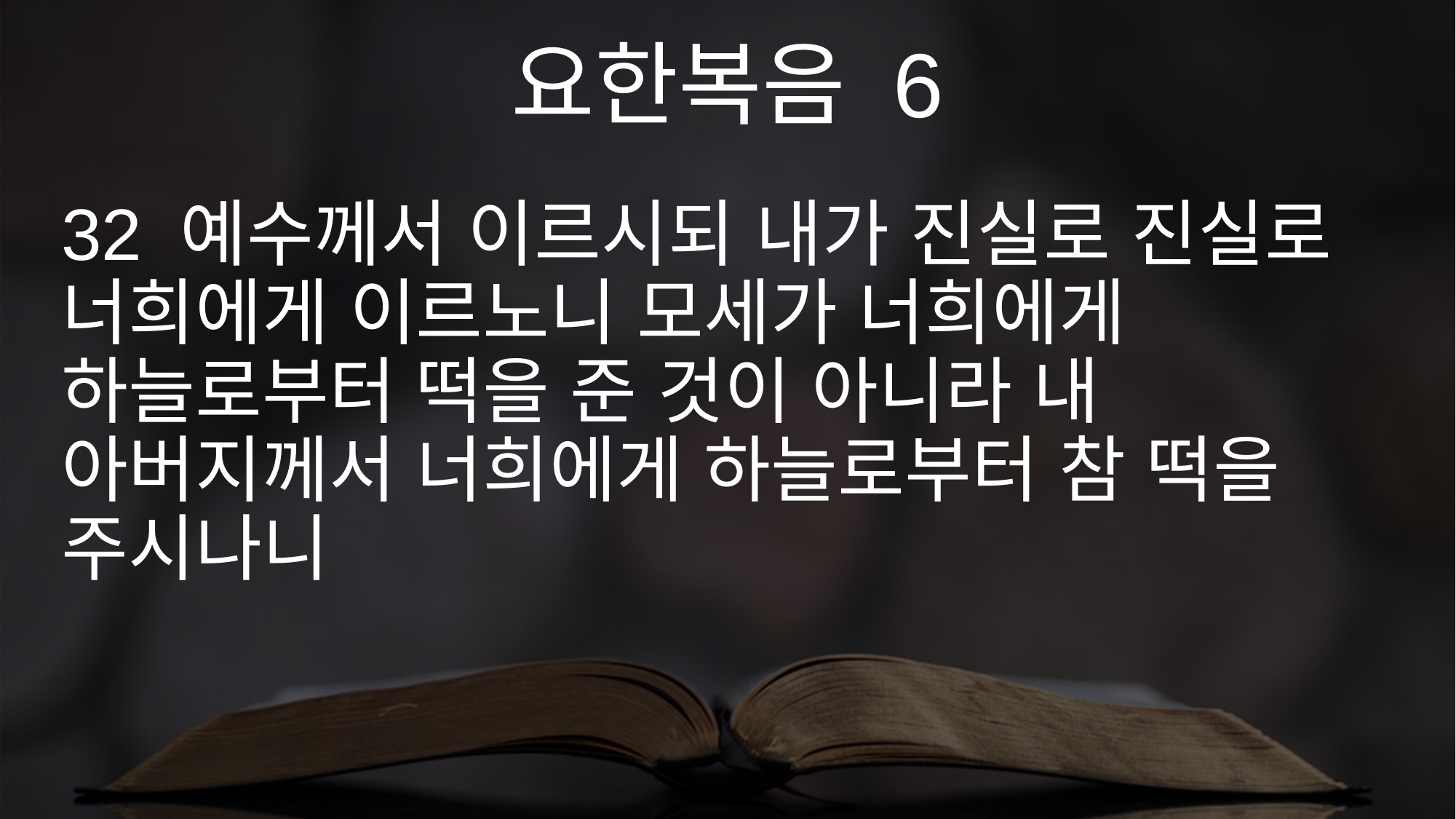

요한복음 6
32 예수께서 이르시되 내가 진실로 진실로 너희에게 이르노니 모세가 너희에게 하늘로부터 떡을 준 것이 아니라 내 아버지께서 너희에게 하늘로부터 참 떡을 주시나니